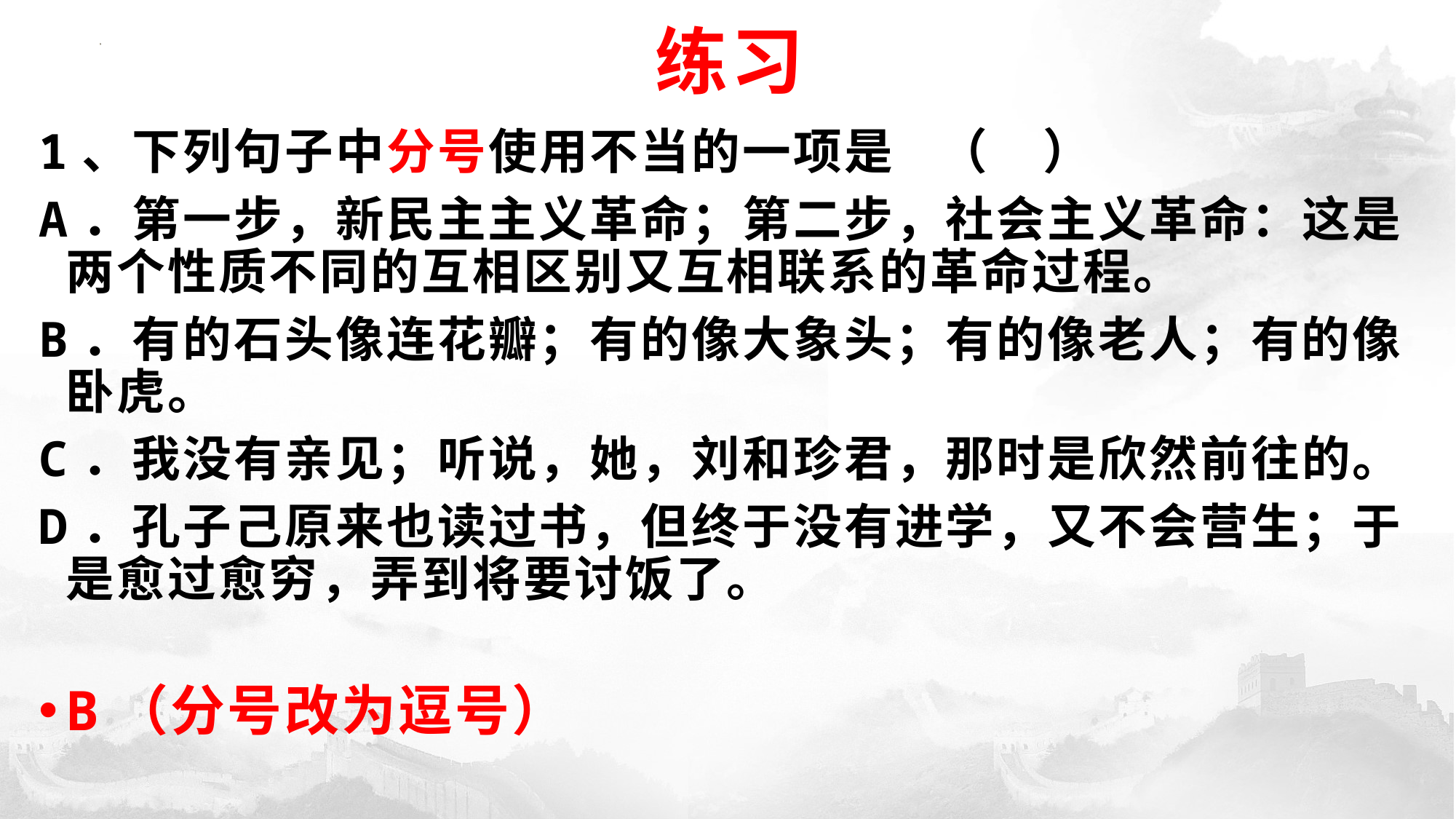

# 练习
1、下列句子中分号使用不当的一项是	（    ）
A．第一步，新民主主义革命；第二步，社会主义革命：这是两个性质不同的互相区别又互相联系的革命过程。
B．有的石头像连花瓣；有的像大象头；有的像老人；有的像卧虎。
C．我没有亲见；听说，她，刘和珍君，那时是欣然前往的。
D．孔子己原来也读过书，但终于没有进学，又不会营生；于是愈过愈穷，弄到将要讨饭了。

B（分号改为逗号）